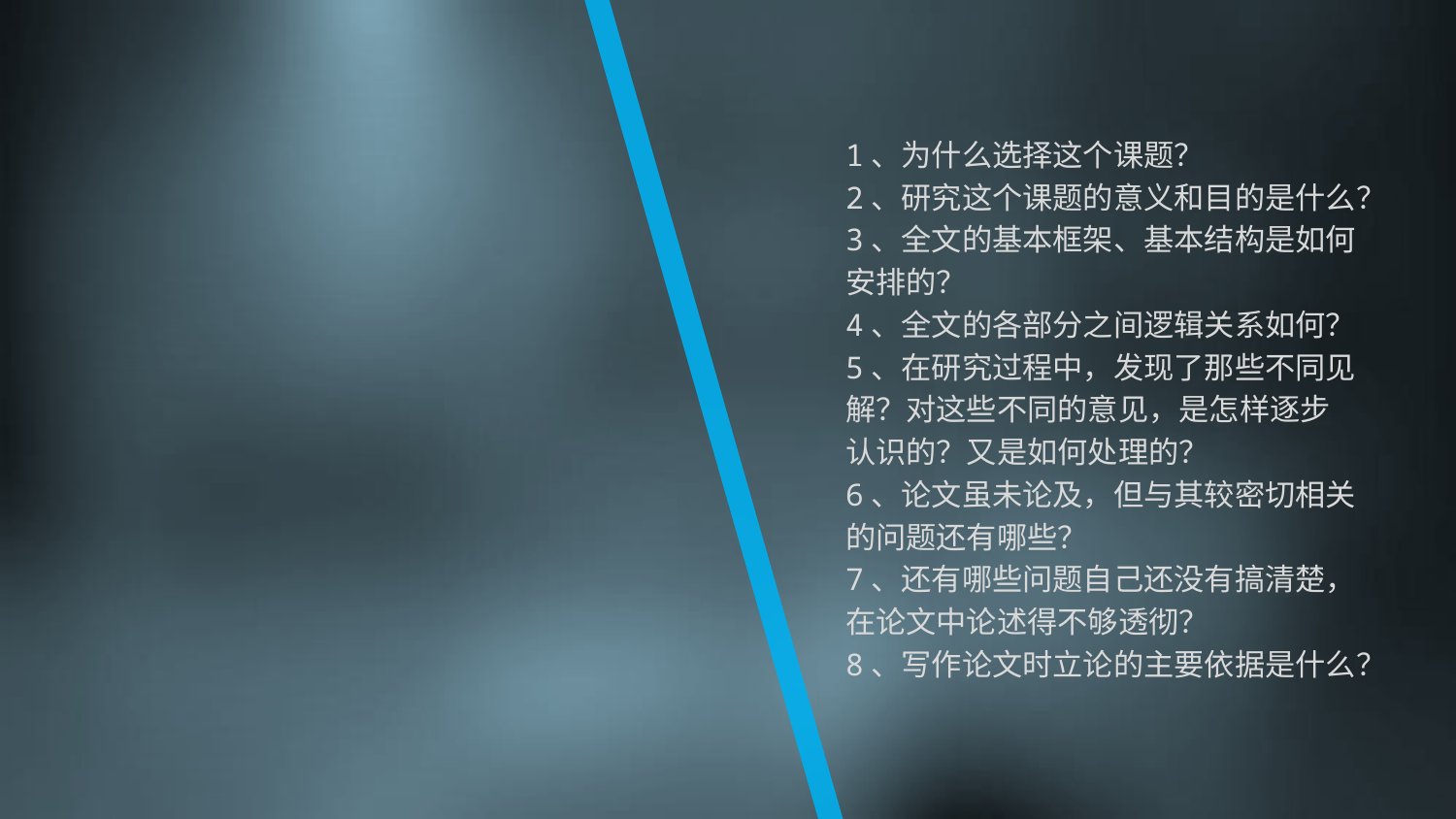

1、为什么选择这个课题？
2、研究这个课题的意义和目的是什么？
3、全文的基本框架、基本结构是如何安排的？
4、全文的各部分之间逻辑关系如何？
5、在研究过程中，发现了那些不同见解？对这些不同的意见，是怎样逐步认识的？又是如何处理的？
6、论文虽未论及，但与其较密切相关的问题还有哪些？
7、还有哪些问题自己还没有搞清楚，在论文中论述得不够透彻？
8、写作论文时立论的主要依据是什么？